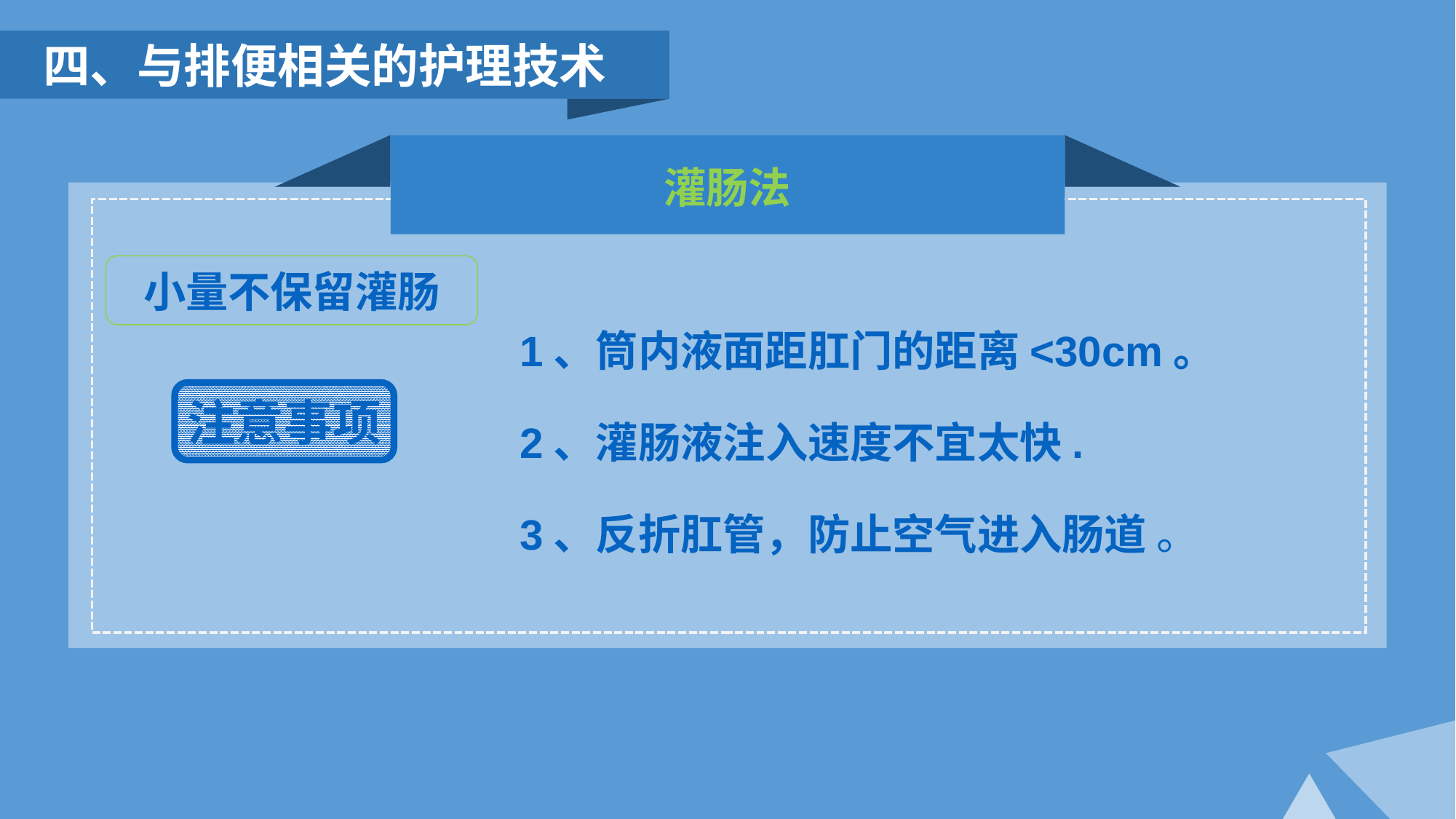

四、与排便相关的护理技术

灌肠法

小量不保留灌肠
1、筒内液面距肛门的距离<30cm。
注意事项
2、灌肠液注入速度不宜太快.
3、反折肛管，防止空气进入肠道 。